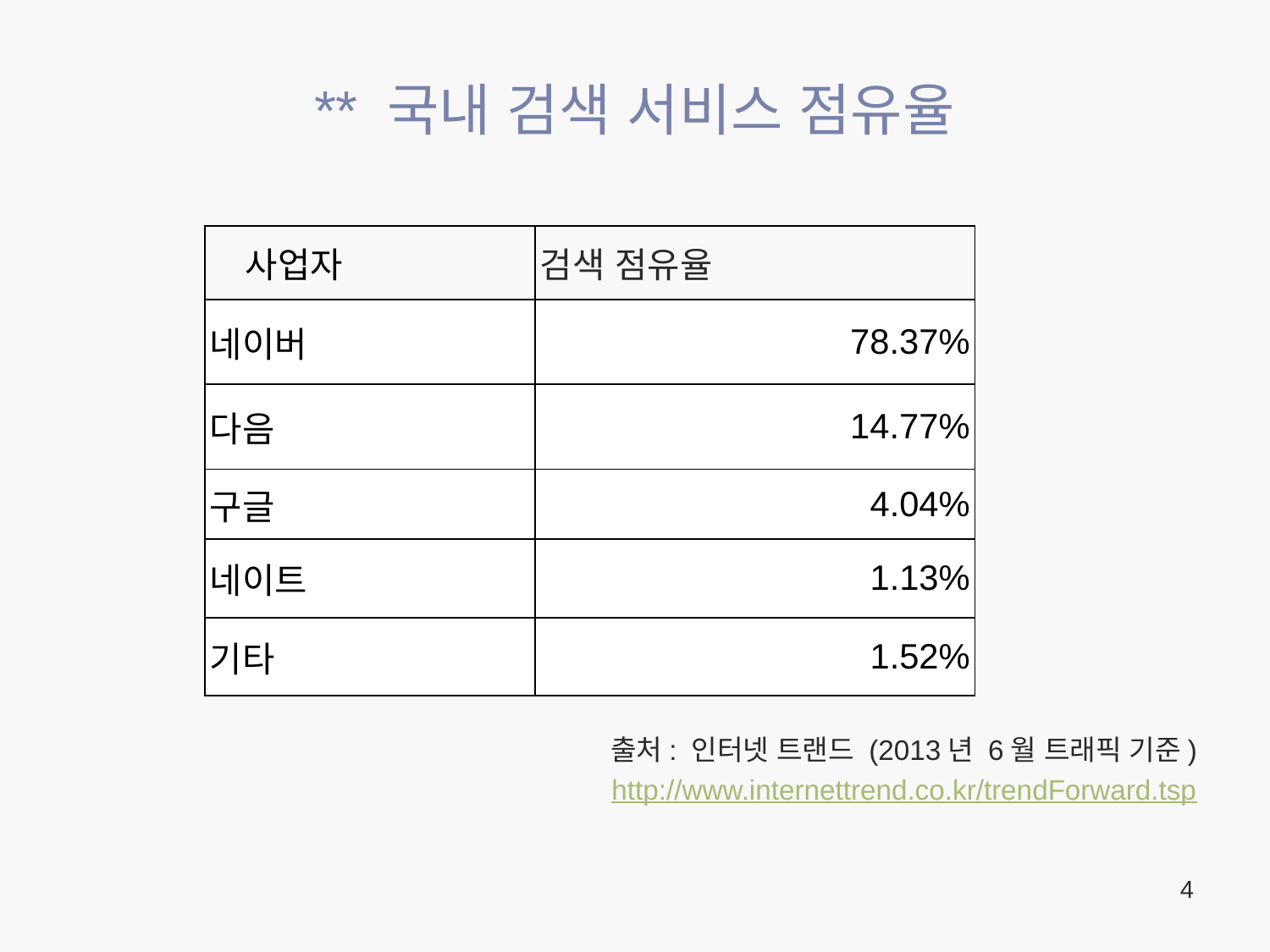

# ** 국내 검색 서비스 점유율
| 사업자 | 검색 점유율 |
| --- | --- |
| 네이버 | 78.37% |
| 다음 | 14.77% |
| 구글 | 4.04% |
| 네이트 | 1.13% |
| 기타 | 1.52% |
출처: 인터넷 트랜드 (2013년 6월 트래픽 기준)
http://www.internettrend.co.kr/trendForward.tsp

4